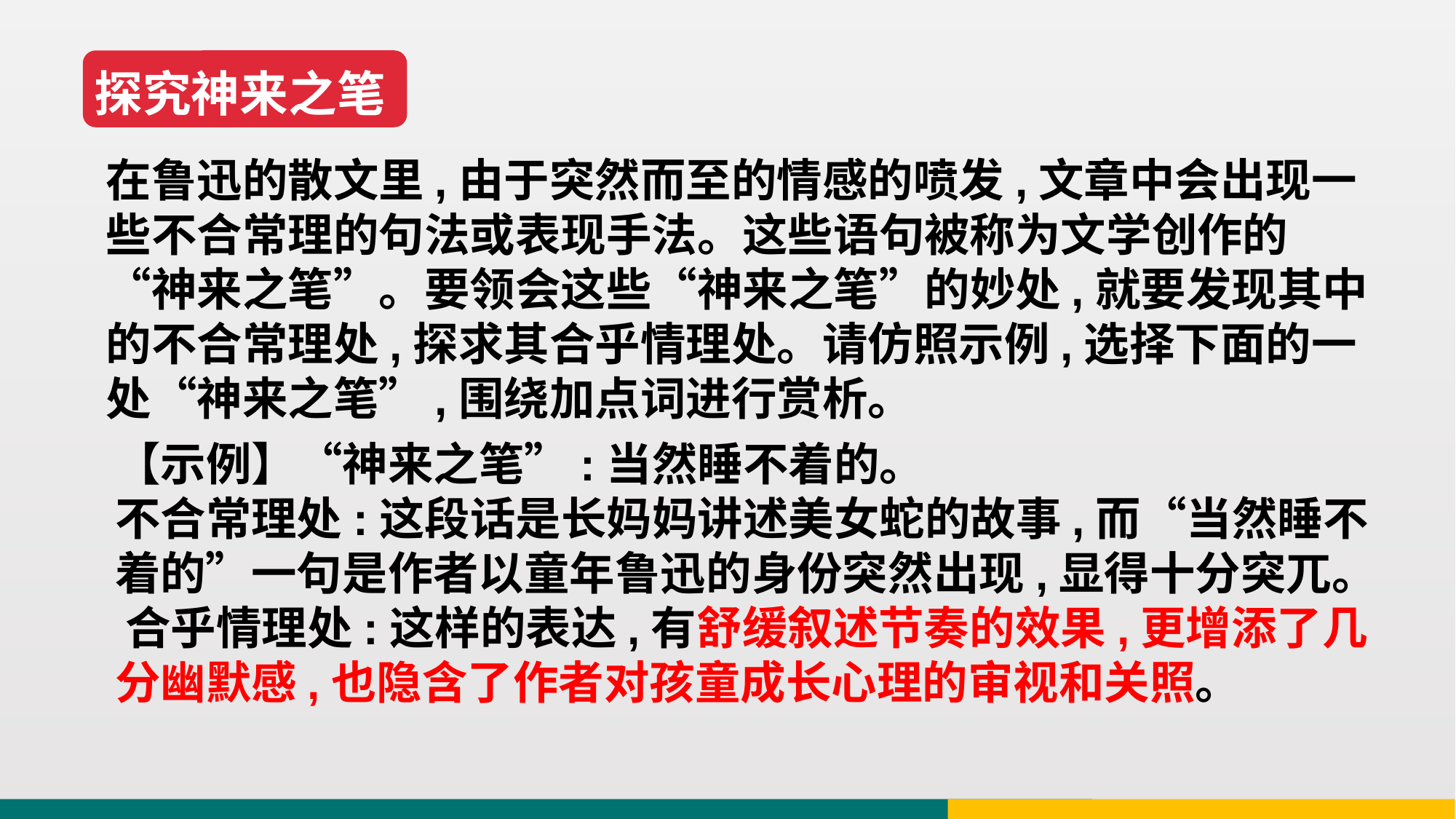

探究神来之笔
在鲁迅的散文里,由于突然而至的情感的喷发,文章中会出现一些不合常理的句法或表现手法。这些语句被称为文学创作的“神来之笔”。要领会这些“神来之笔”的妙处,就要发现其中的不合常理处,探求其合乎情理处。请仿照示例,选择下面的一处“神来之笔”,围绕加点词进行赏析。

【示例】“神来之笔”:当然睡不着的。
不合常理处:这段话是长妈妈讲述美女蛇的故事,而“当然睡不着的”一句是作者以童年鲁迅的身份突然出现,显得十分突兀。  合乎情理处:这样的表达,有舒缓叙述节奏的效果,更增添了几分幽默感,也隐含了作者对孩童成长心理的审视和关照。